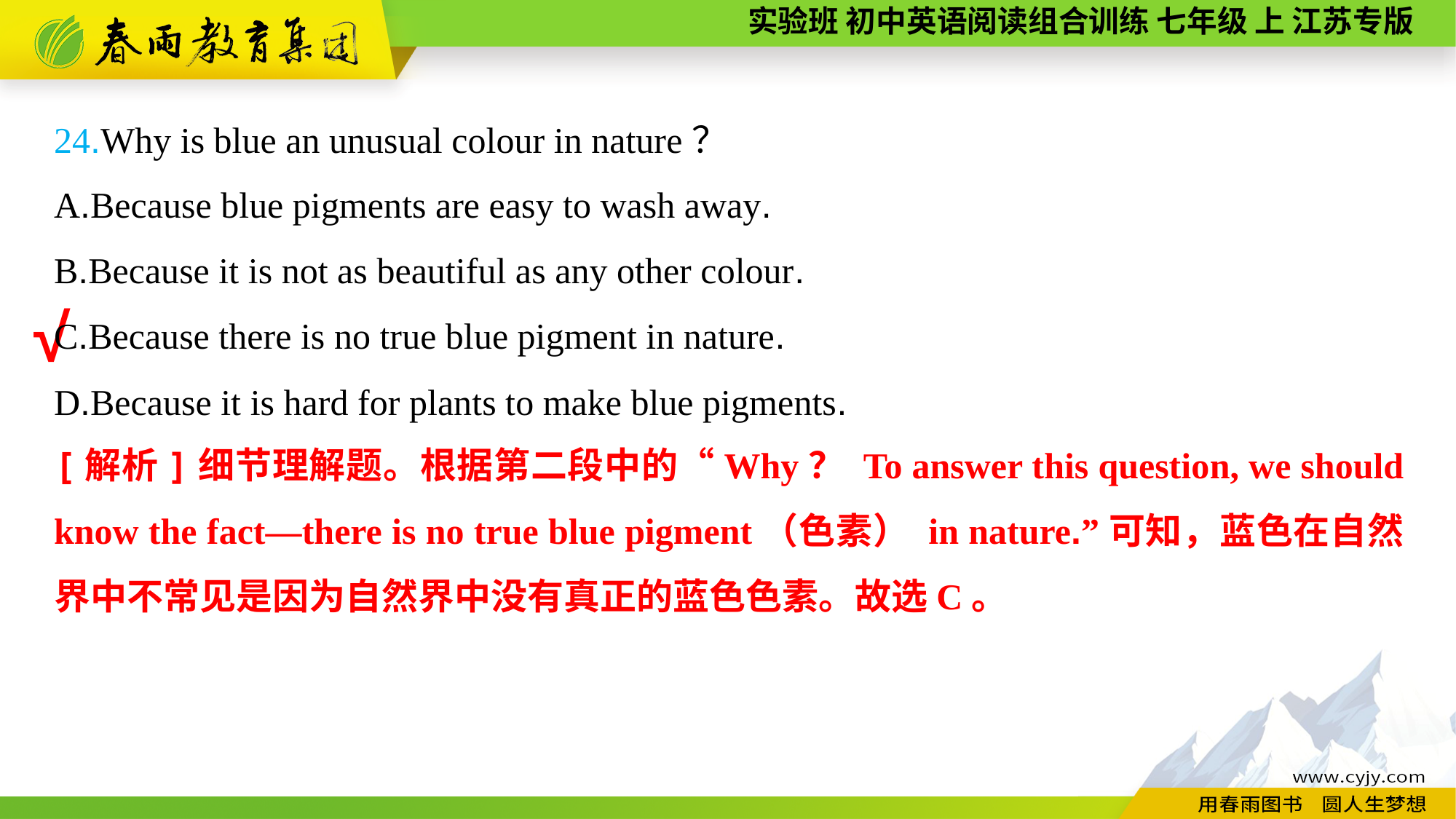

24.Why is blue an unusual colour in nature？
A.Because blue pigments are easy to wash away.
B.Because it is not as beautiful as any other colour.
C.Because there is no true blue pigment in nature.
D.Because it is hard for plants to make blue pigments.
√
[解析]细节理解题。根据第二段中的“Why？ To answer this question, we should know the fact—there is no true blue pigment（色素） in nature.”可知，蓝色在自然界中不常见是因为自然界中没有真正的蓝色色素。故选C。